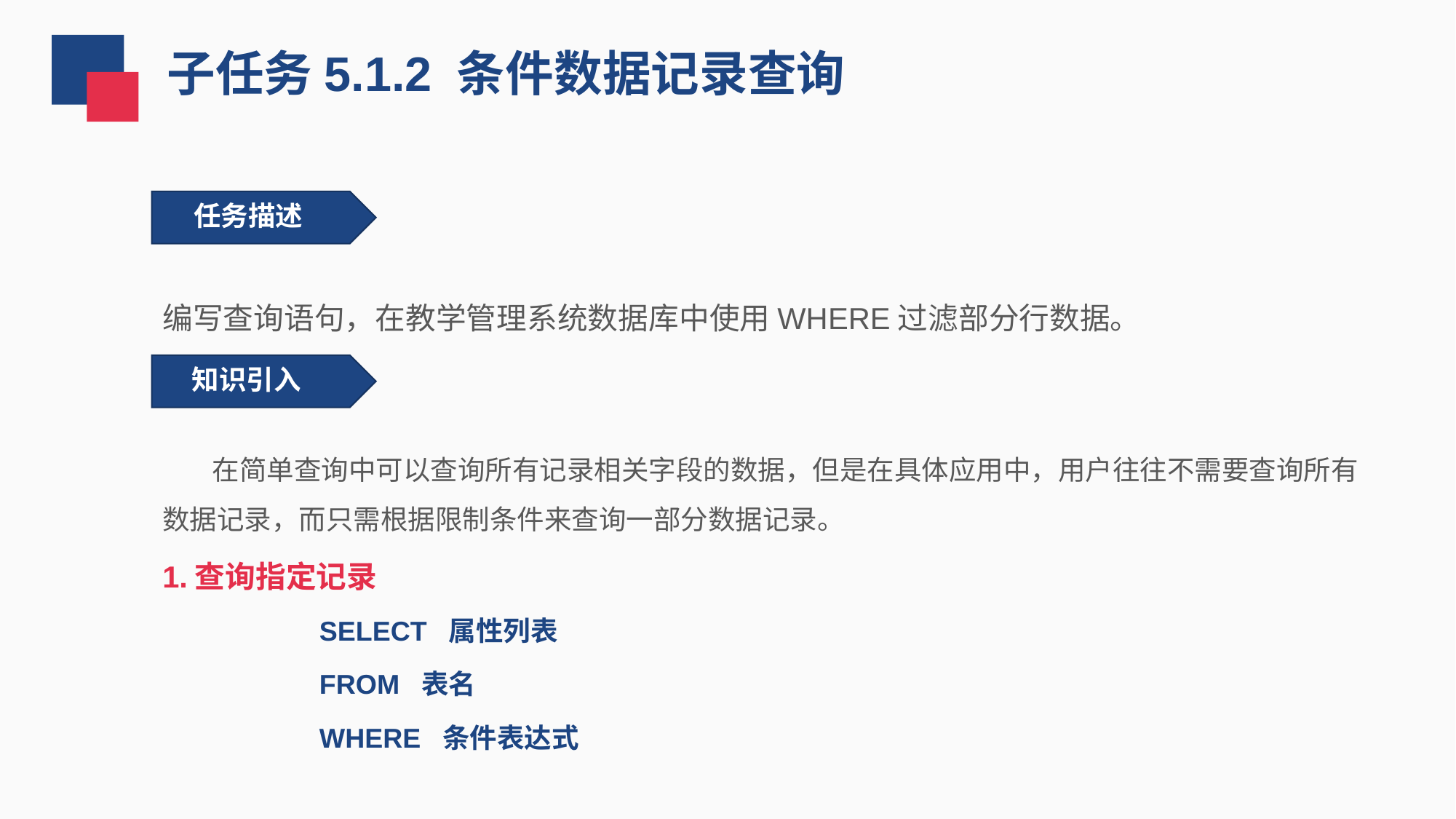

子任务5.1.2 条件数据记录查询

    任务描述
编写查询语句，在教学管理系统数据库中使用WHERE过滤部分行数据。

知识引入
       在简单查询中可以查询所有记录相关字段的数据，但是在具体应用中，用户往往不需要查询所有数据记录，而只需根据限制条件来查询一部分数据记录。
1.查询指定记录
SELECT  属性列表
FROM  表名
WHERE  条件表达式